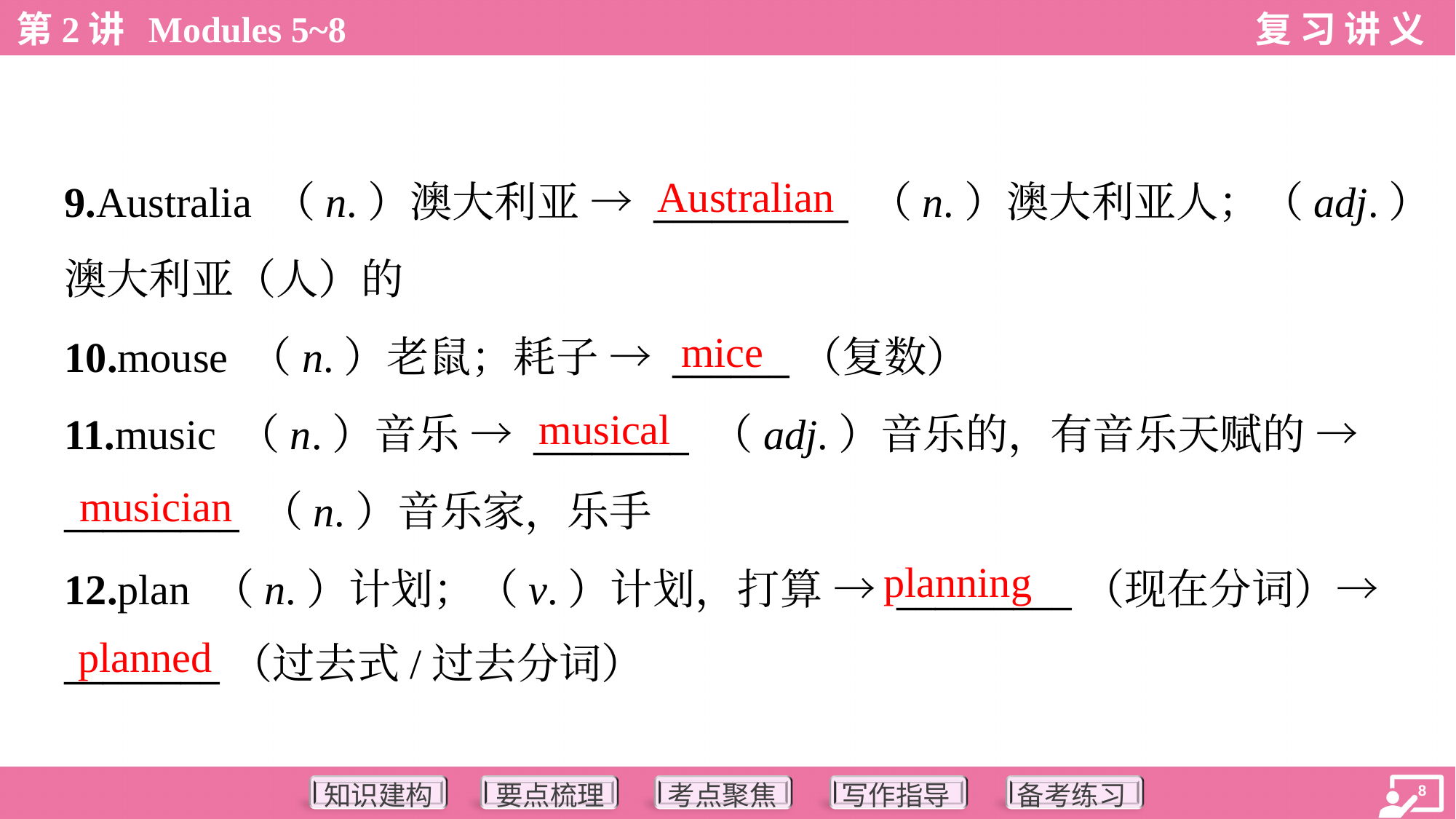

Australian
9.Australia （n.）澳大利亚 → __________ （n.）澳大利亚人；（adj.）
澳大利亚（人）的
10.mouse （n.）老鼠；耗子 → ______（复数）
11.music （n.）音乐 → ________ （adj.）音乐的，有音乐天赋的 →
_________ （n.）音乐家，乐手
12.plan （n.）计划；（v.）计划，打算 → _________（现在分词）→
________（过去式/过去分词）
mice
musical
musician
planning
planned